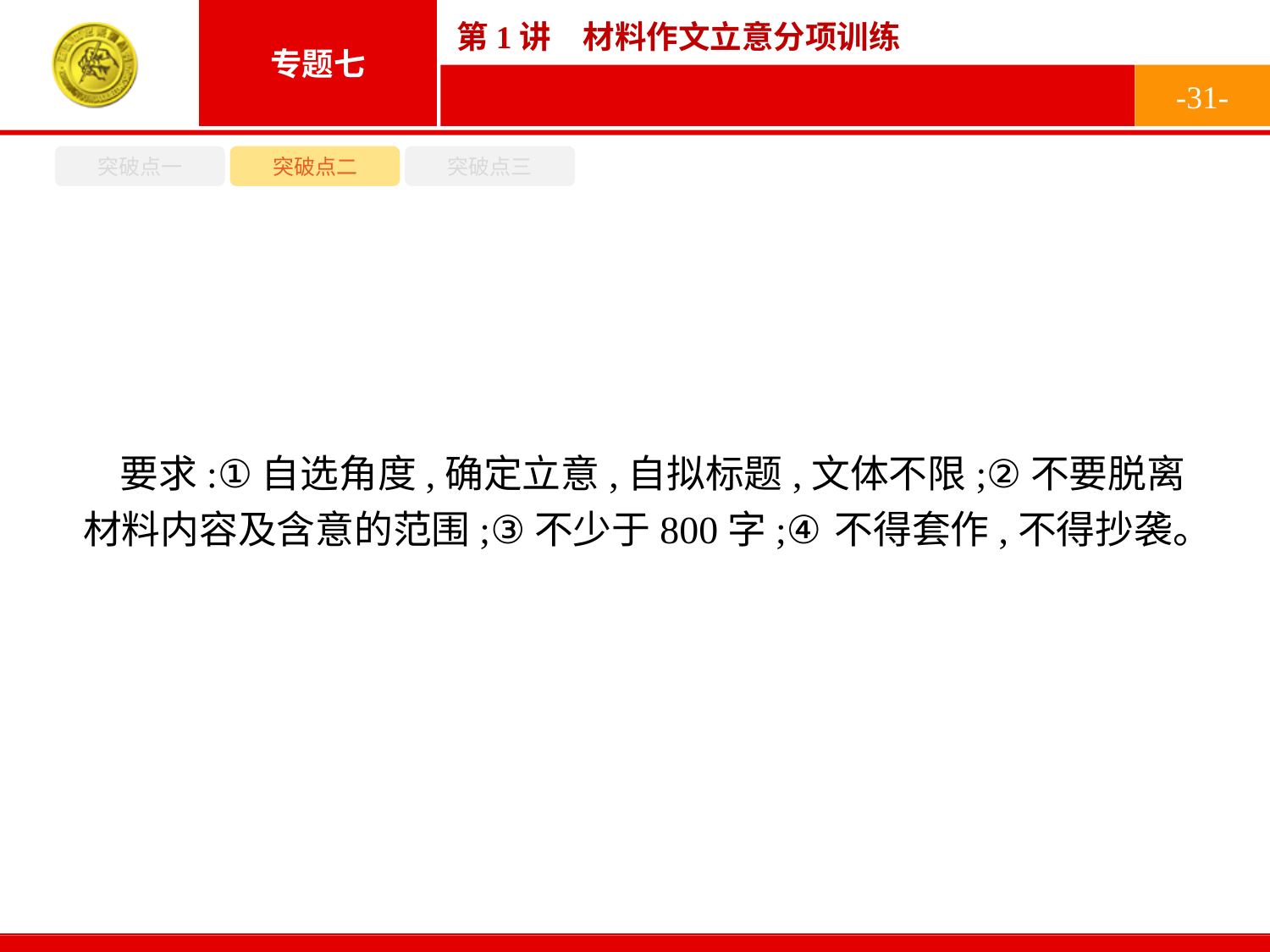

-31-
突破点一
突破点二
突破点三
要求:①自选角度,确定立意,自拟标题,文体不限;②不要脱离材料内容及含意的范围;③不少于800字;④不得套作,不得抄袭。